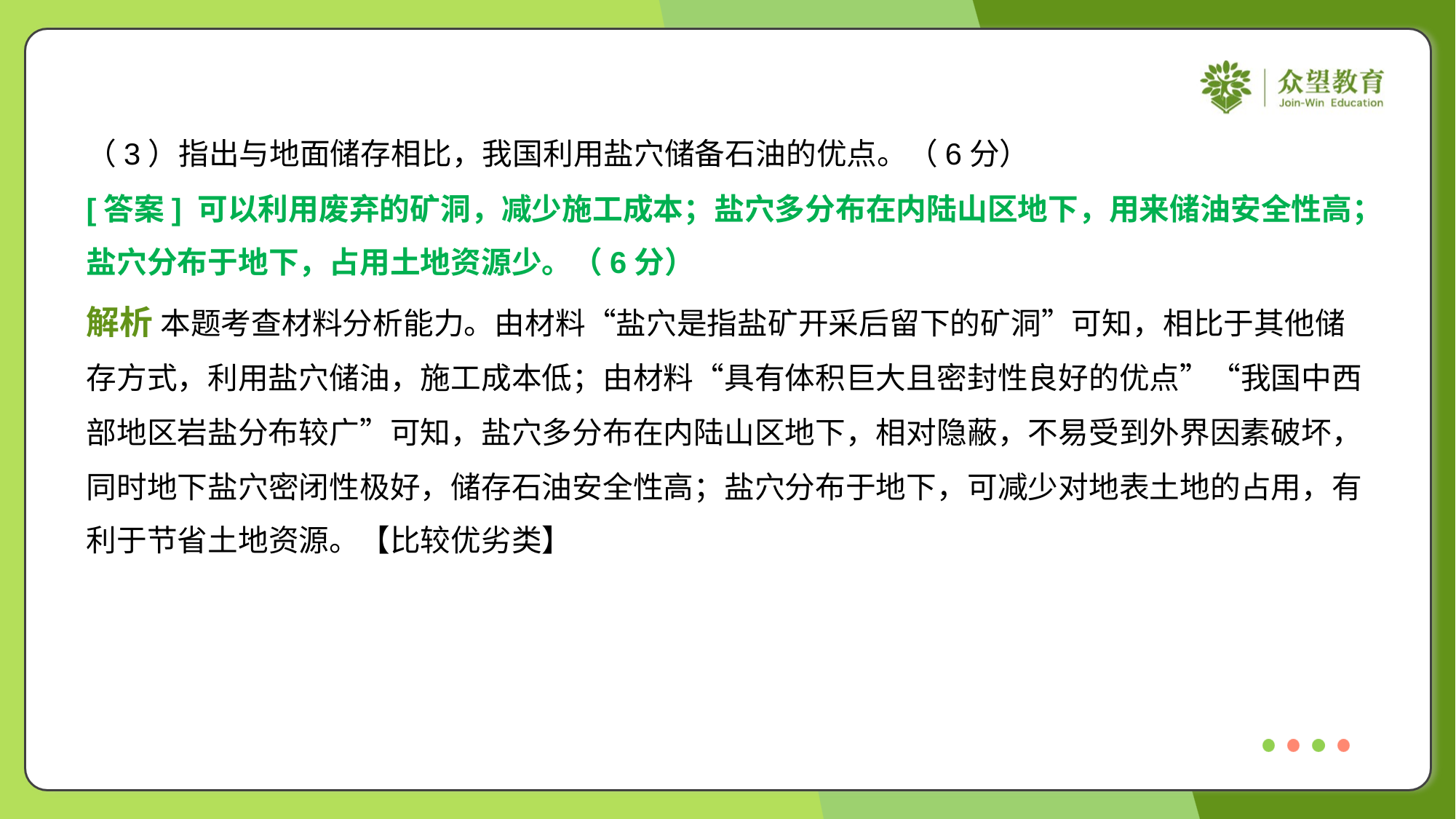

（3）指出与地面储存相比，我国利用盐穴储备石油的优点。（6分）
[答案] 可以利用废弃的矿洞，减少施工成本；盐穴多分布在内陆山区地下，用来储油安全性高；
盐穴分布于地下，占用土地资源少。（6分）
解析 本题考查材料分析能力。由材料“盐穴是指盐矿开采后留下的矿洞”可知，相比于其他储
存方式，利用盐穴储油，施工成本低；由材料“具有体积巨大且密封性良好的优点”“我国中西
部地区岩盐分布较广”可知，盐穴多分布在内陆山区地下，相对隐蔽，不易受到外界因素破坏，
同时地下盐穴密闭性极好，储存石油安全性高；盐穴分布于地下，可减少对地表土地的占用，有
利于节省土地资源。【比较优劣类】